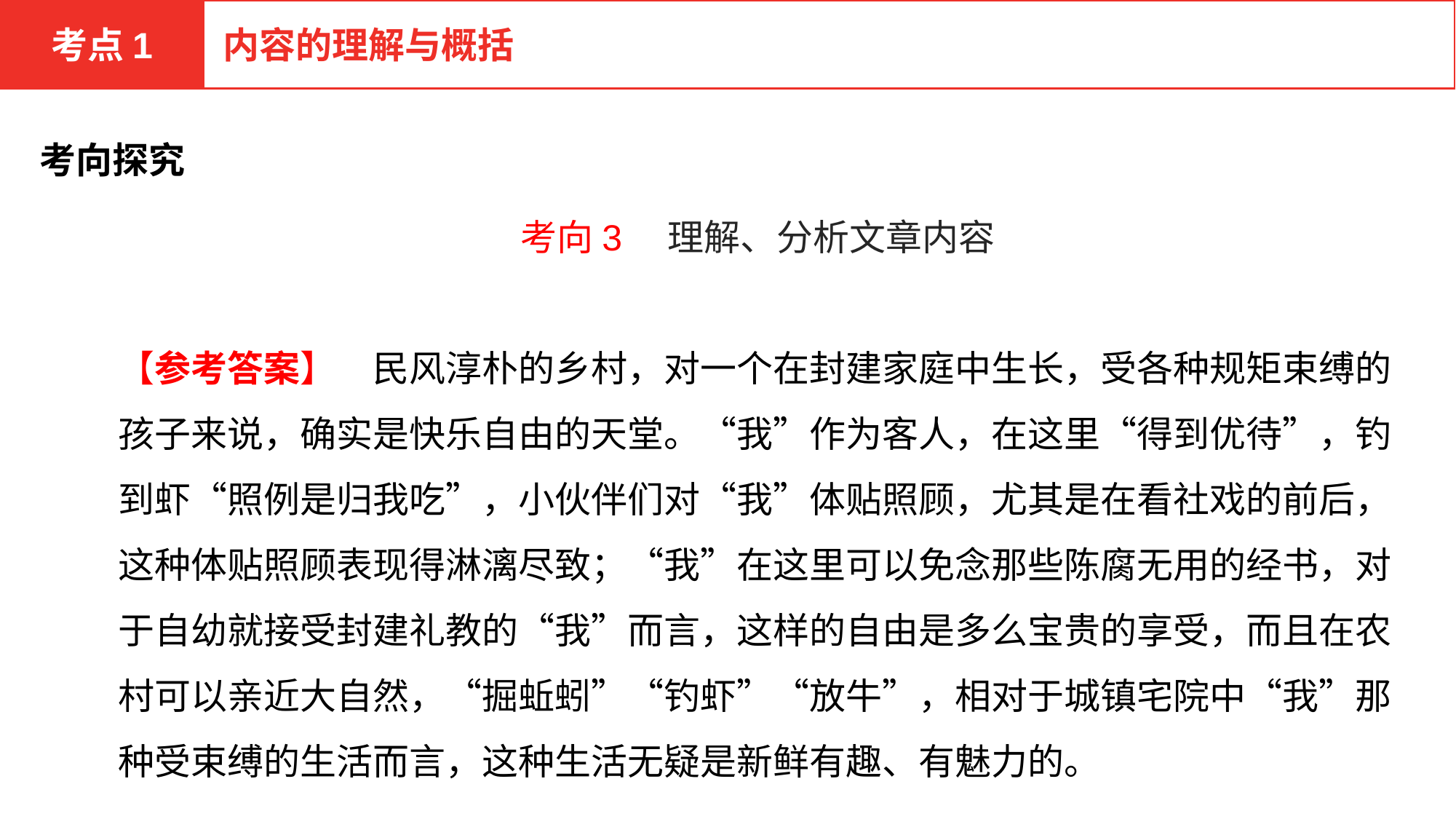

考点1
内容的理解与概括
考向探究
考向3　理解、分析文章内容

【参考答案】　民风淳朴的乡村，对一个在封建家庭中生长，受各种规矩束缚的孩子来说，确实是快乐自由的天堂。“我”作为客人，在这里“得到优待”，钓到虾“照例是归我吃”，小伙伴们对“我”体贴照顾，尤其是在看社戏的前后，这种体贴照顾表现得淋漓尽致；“我”在这里可以免念那些陈腐无用的经书，对于自幼就接受封建礼教的“我”而言，这样的自由是多么宝贵的享受，而且在农村可以亲近大自然，“掘蚯蚓”“钓虾”“放牛”，相对于城镇宅院中“我”那种受束缚的生活而言，这种生活无疑是新鲜有趣、有魅力的。